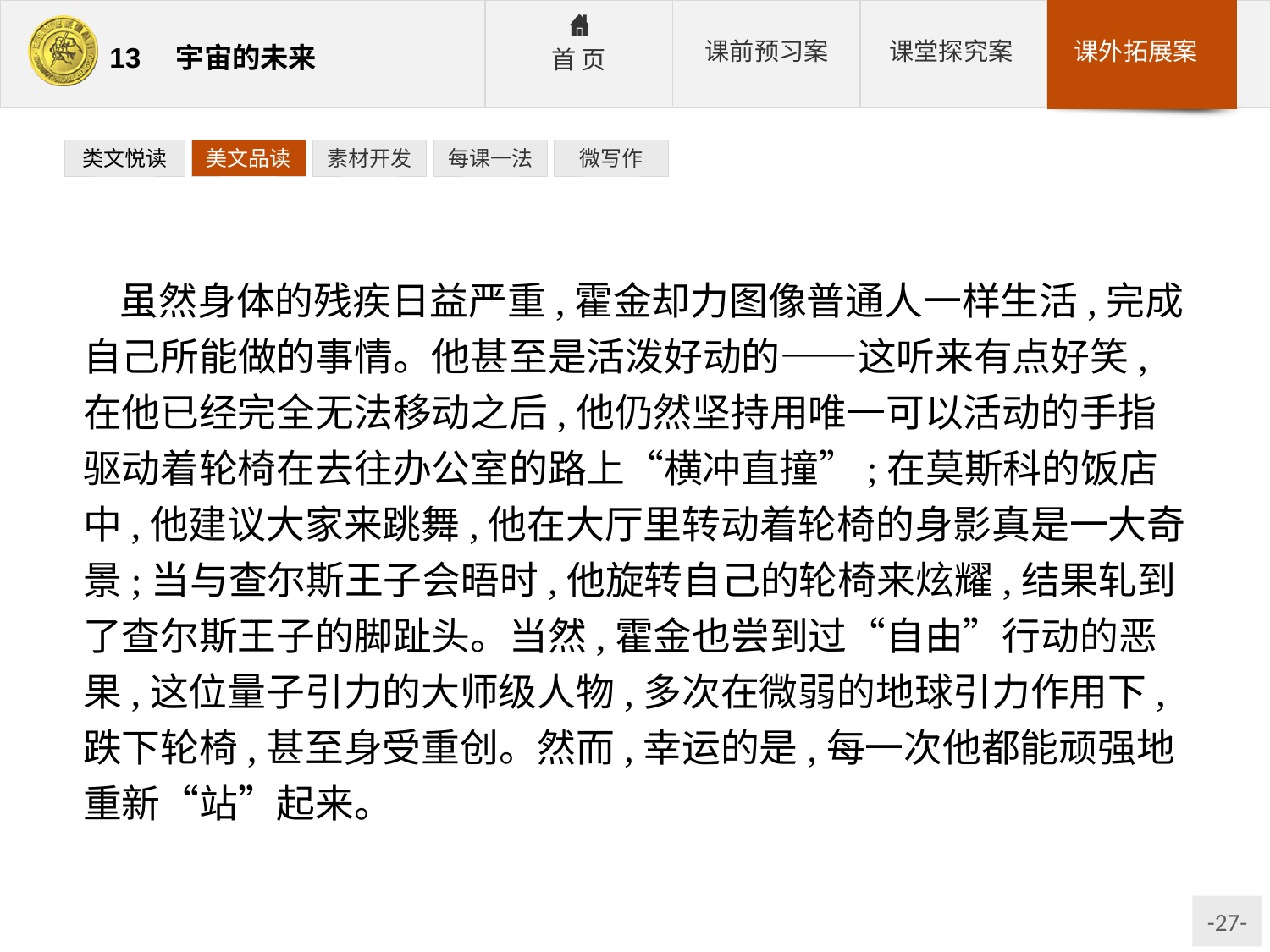

类文悦读
美文品读
素材开发
每课一法
微写作
虽然身体的残疾日益严重,霍金却力图像普通人一样生活,完成自己所能做的事情。他甚至是活泼好动的——这听来有点好笑,在他已经完全无法移动之后,他仍然坚持用唯一可以活动的手指驱动着轮椅在去往办公室的路上“横冲直撞”;在莫斯科的饭店中,他建议大家来跳舞,他在大厅里转动着轮椅的身影真是一大奇景;当与查尔斯王子会晤时,他旋转自己的轮椅来炫耀,结果轧到了查尔斯王子的脚趾头。当然,霍金也尝到过“自由”行动的恶果,这位量子引力的大师级人物,多次在微弱的地球引力作用下,跌下轮椅,甚至身受重创。然而,幸运的是,每一次他都能顽强地重新“站”起来。